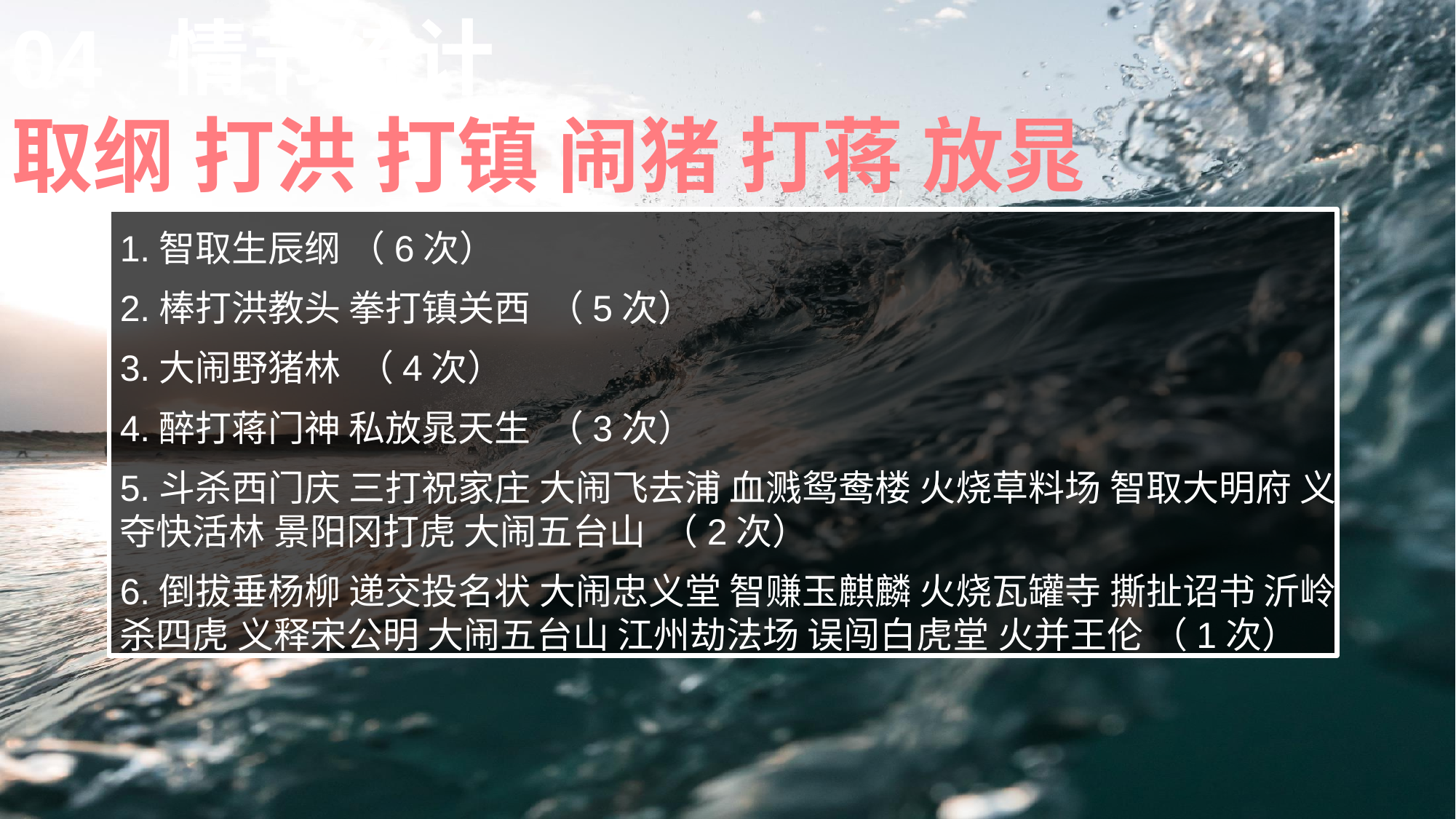

04  情节统计
取纲 打洪 打镇 闹猪 打蒋 放晁
1.智取生辰纲 （6次）
2.棒打洪教头 拳打镇关西  （5次）
3.大闹野猪林  （4次）
4.醉打蒋门神 私放晁天生  （3次）
5.斗杀西门庆 三打祝家庄 大闹飞去浦 血溅鸳鸯楼 火烧草料场 智取大明府 义夺快活林 景阳冈打虎 大闹五台山  （2次）
6.倒拔垂杨柳 递交投名状 大闹忠义堂 智赚玉麒麟 火烧瓦罐寺 撕扯诏书 沂岭杀四虎 义释宋公明 大闹五台山 江州劫法场 误闯白虎堂 火并王伦 （1次）